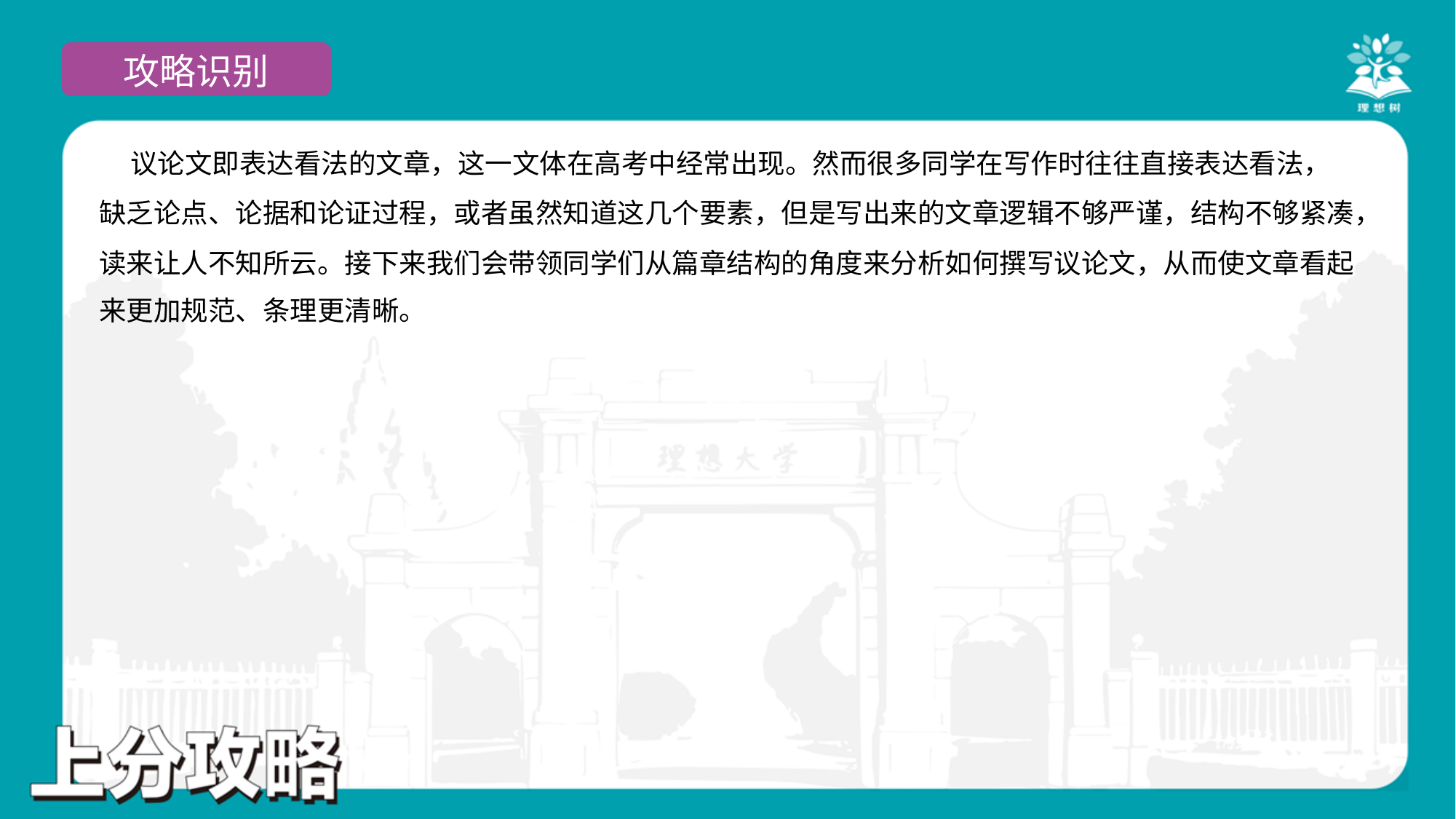

议论文即表达看法的文章，这一文体在高考中经常出现。然而很多同学在写作时往往直接表达看法，
缺乏论点、论据和论证过程，或者虽然知道这几个要素，但是写出来的文章逻辑不够严谨，结构不够紧凑，
读来让人不知所云。接下来我们会带领同学们从篇章结构的角度来分析如何撰写议论文，从而使文章看起
来更加规范、条理更清晰。